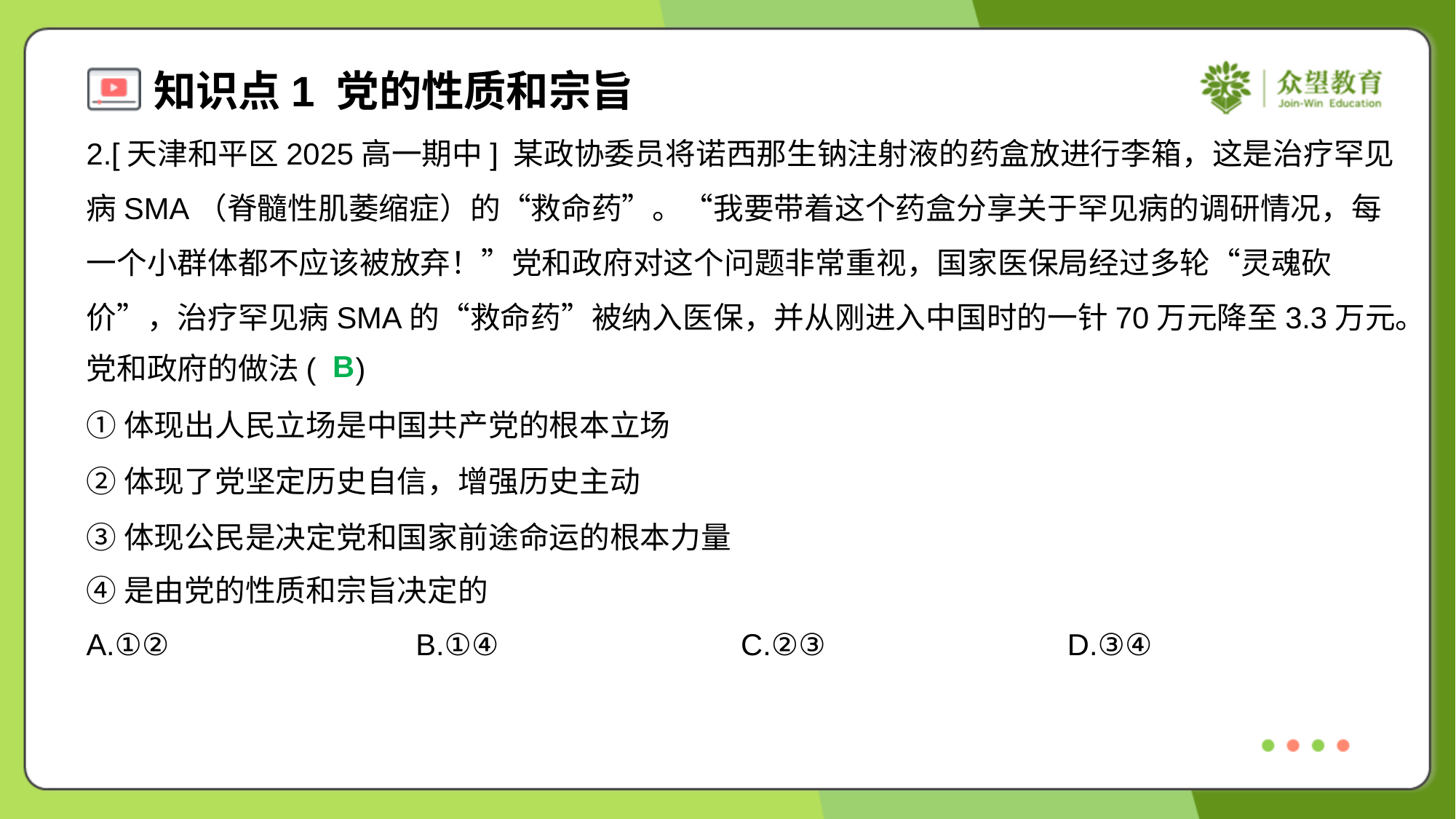

2.[天津和平区2025高一期中] 某政协委员将诺西那生钠注射液的药盒放进行李箱，这是治疗罕见
病SMA（脊髓性肌萎缩症）的“救命药”。“我要带着这个药盒分享关于罕见病的调研情况，每
一个小群体都不应该被放弃！”党和政府对这个问题非常重视，国家医保局经过多轮“灵魂砍
价”，治疗罕见病SMA的“救命药”被纳入医保，并从刚进入中国时的一针70万元降至3.3万元。
党和政府的做法(     )
B
①体现出人民立场是中国共产党的根本立场
②体现了党坚定历史自信，增强历史主动
③体现公民是决定党和国家前途命运的根本力量
④是由党的性质和宗旨决定的
A.①②	B.①④	C.②③	D.③④